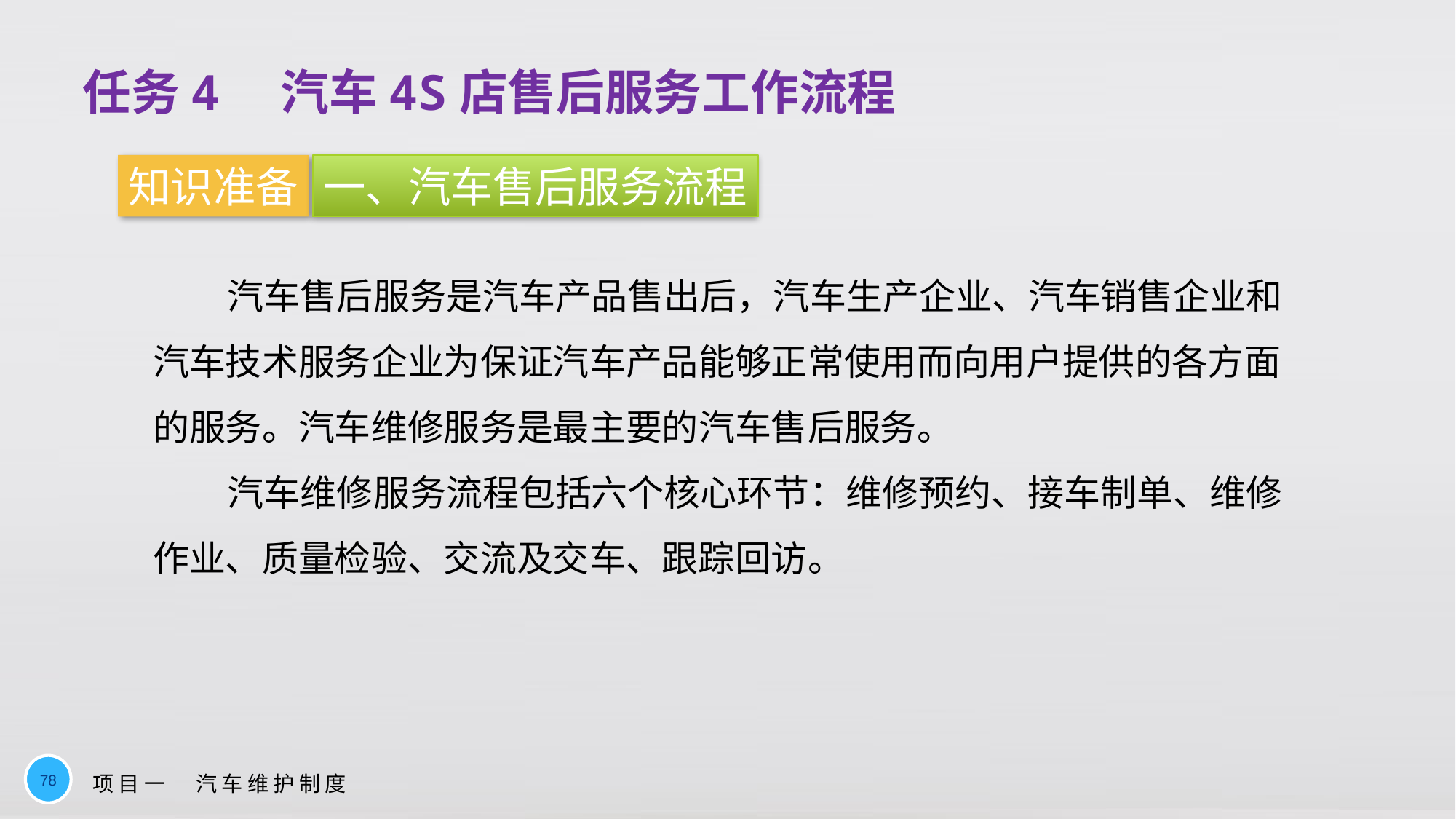

任务4　汽车4S店售后服务工作流程
知识准备
一、汽车售后服务流程
汽车售后服务是汽车产品售出后，汽车生产企业、汽车销售企业和汽车技术服务企业为保证汽车产品能够正常使用而向用户提供的各方面的服务。汽车维修服务是最主要的汽车售后服务。
汽车维修服务流程包括六个核心环节：维修预约、接车制单、维修作业、质量检验、交流及交车、跟踪回访。
78